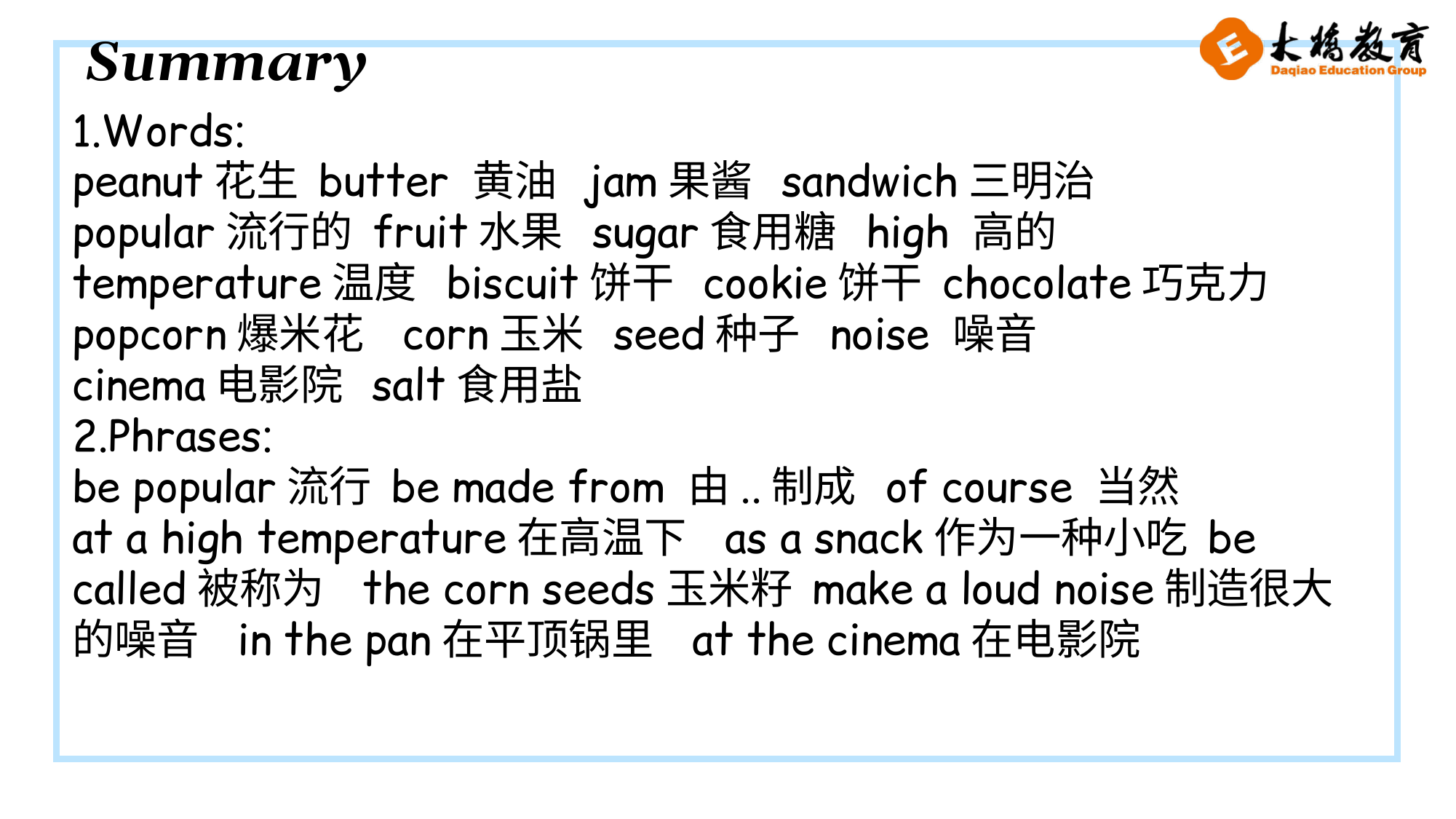

Summary
1.Words:
peanut花生 butter 黄油  jam果酱  sandwich三明治
popular流行的 fruit水果  sugar食用糖  high 高的
temperature温度  biscuit饼干  cookie饼干 chocolate巧克力 popcorn爆米花   corn玉米  seed种子  noise 噪音
cinema电影院  salt食用盐
2.Phrases:
be popular流行 be made from 由..制成  of course 当然
at a high temperature在高温下   as a snack作为一种小吃 be called被称为   the corn seeds玉米籽 make a loud noise制造很大的噪音   in the pan在平顶锅里   at the cinema在电影院